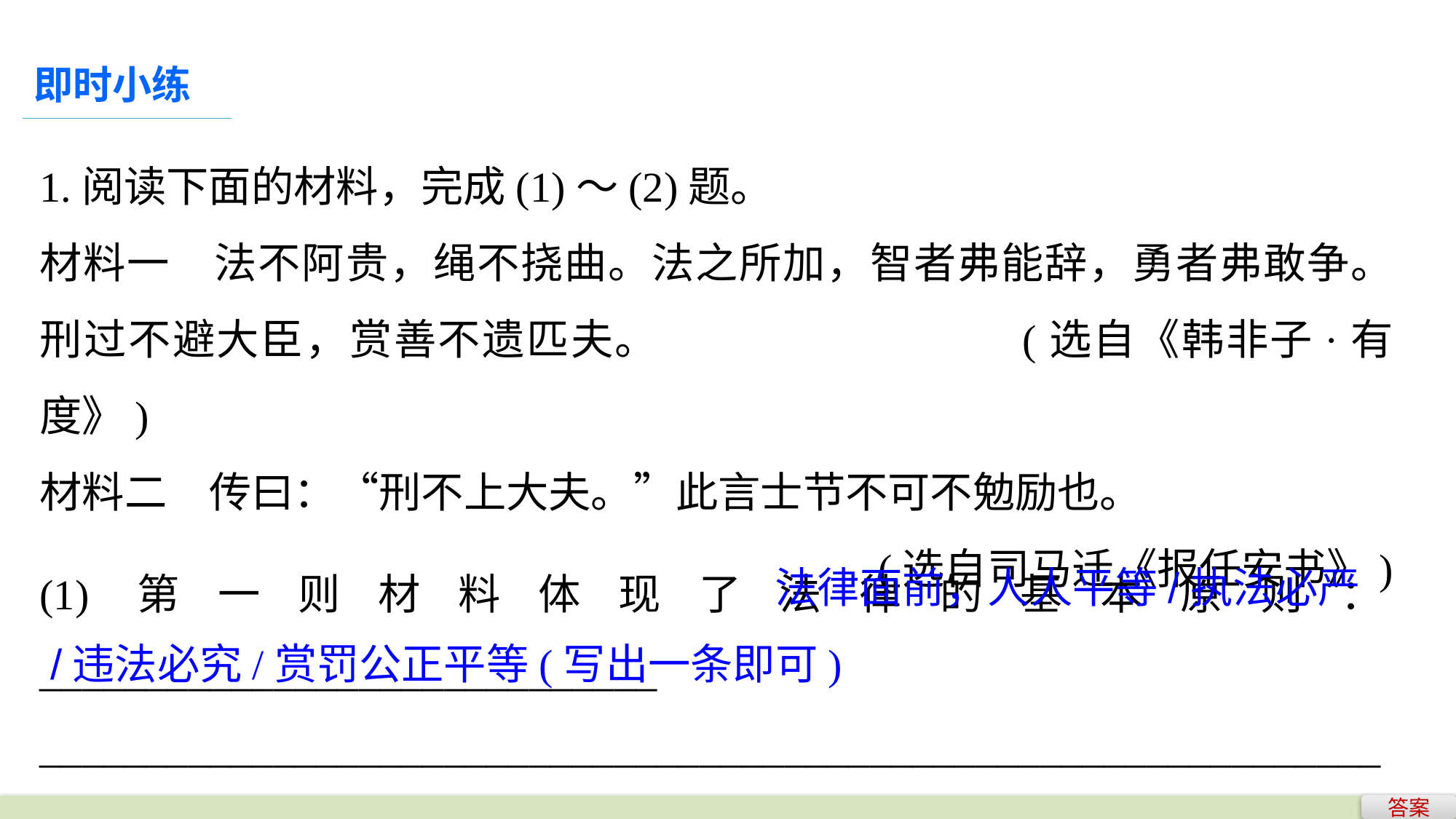

即时小练
1.阅读下面的材料，完成(1)～(2)题。
材料一　法不阿贵，绳不挠曲。法之所加，智者弗能辞，勇者弗敢争。刑过不避大臣，赏善不遗匹夫。			      (选自《韩非子·有度》)
材料二　传曰：“刑不上大夫。”此言士节不可不勉励也。
(选自司马迁《报任安书》)
						      法律面前，人人平等/执法必严/违法必究/赏罚公正平等(写出一条即可)
(1)第一则材料体现了法律的基本原则：_____________________________
_______________________________________________________________
答案